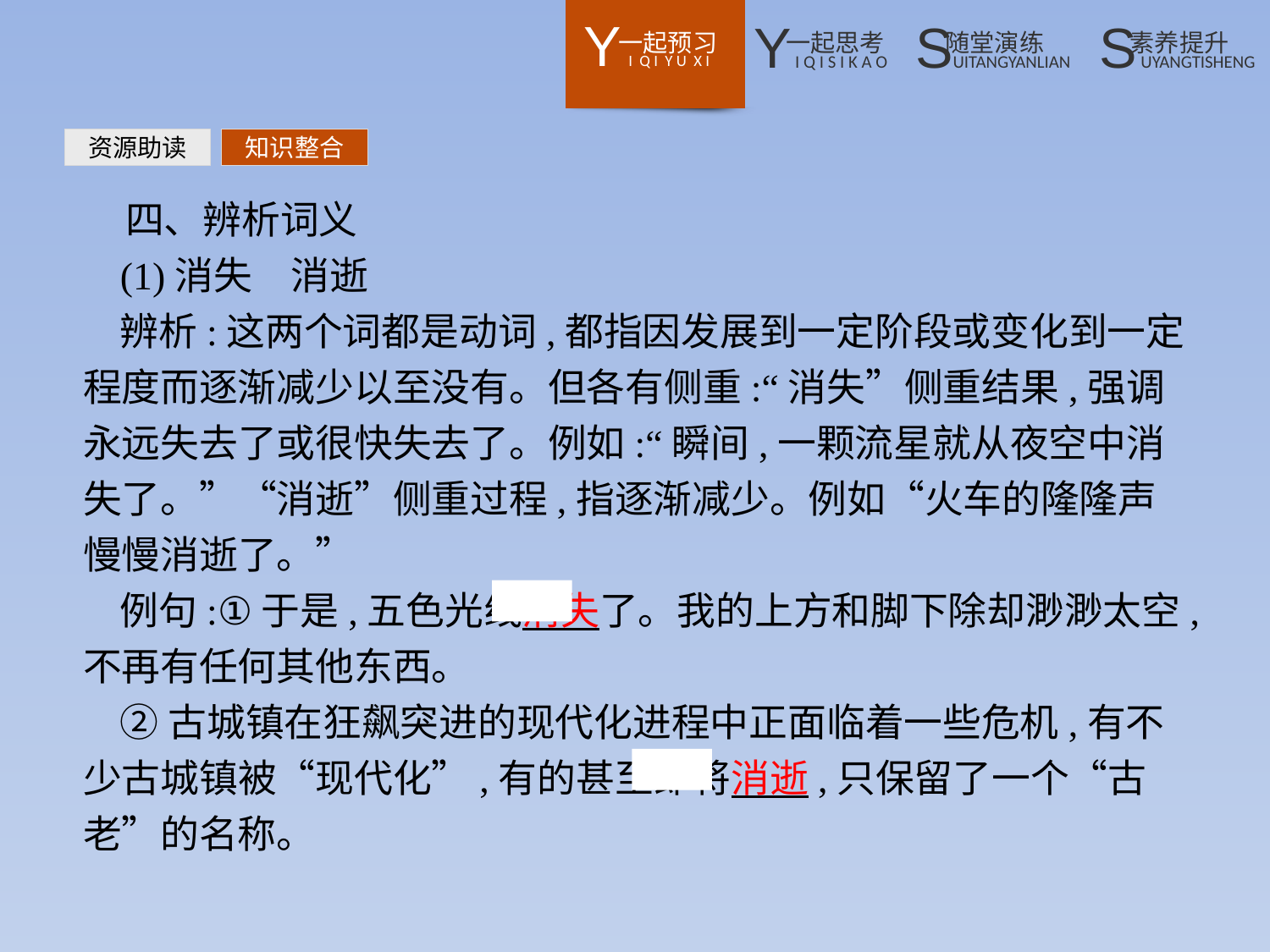

资源助读
知识整合
四、辨析词义
(1)消失　消逝
辨析:这两个词都是动词,都指因发展到一定阶段或变化到一定程度而逐渐减少以至没有。但各有侧重:“消失”侧重结果,强调永远失去了或很快失去了。例如:“瞬间,一颗流星就从夜空中消失了。”“消逝”侧重过程,指逐渐减少。例如“火车的隆隆声慢慢消逝了。”
例句:①于是,五色光线消失了。我的上方和脚下除却渺渺太空,不再有任何其他东西。
②古城镇在狂飙突进的现代化进程中正面临着一些危机,有不少古城镇被“现代化”,有的甚至即将消逝,只保留了一个“古老”的名称。